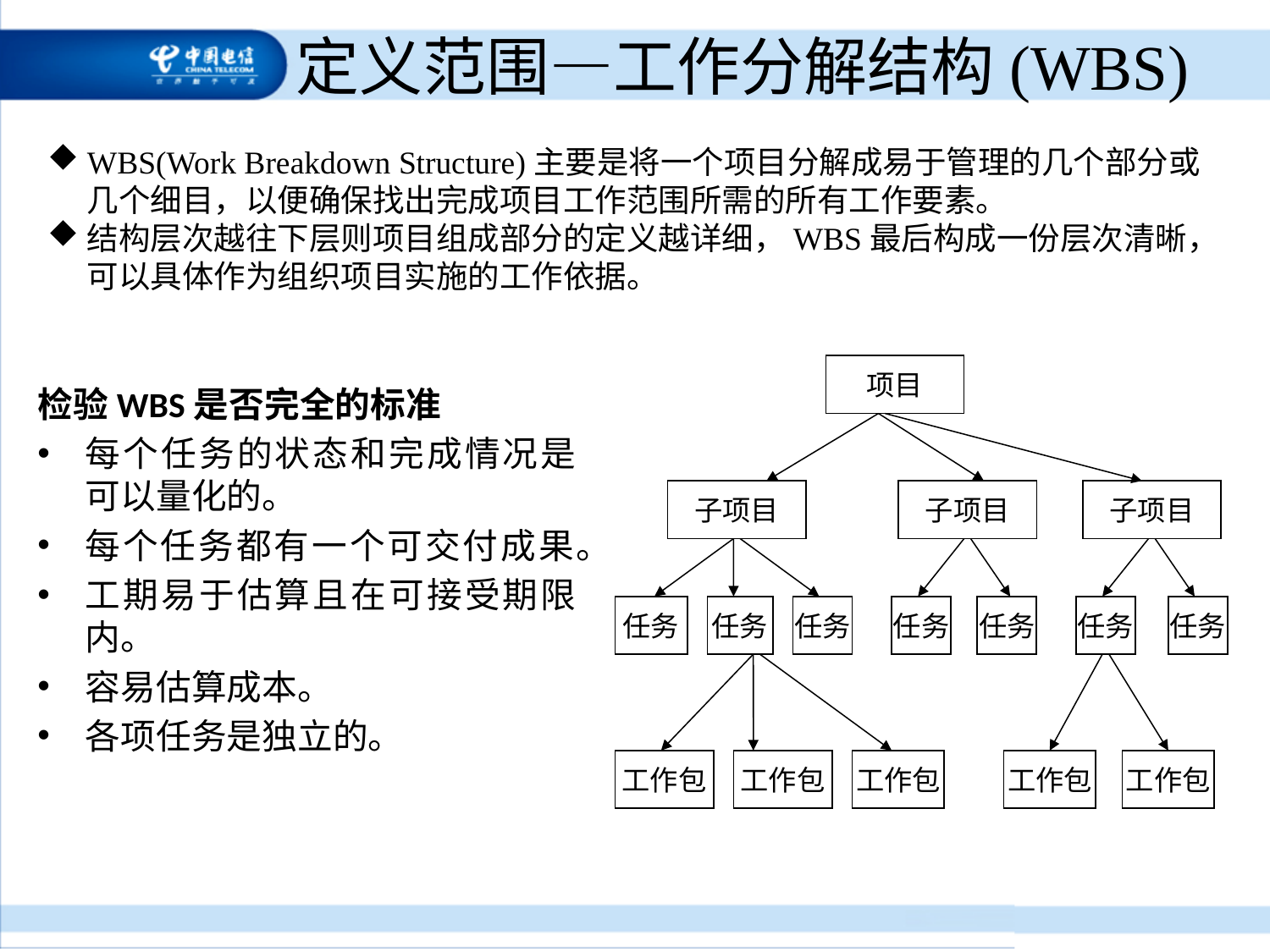

# 定义范围—工作分解结构(WBS)
WBS(Work Breakdown Structure)主要是将一个项目分解成易于管理的几个部分或几个细目，以便确保找出完成项目工作范围所需的所有工作要素。
结构层次越往下层则项目组成部分的定义越详细，WBS最后构成一份层次清晰，可以具体作为组织项目实施的工作依据。
项目

子项目
子项目
子项目

任务
任务
任务
任务
任务
任务
任务

工作包
工作包
工作包
工作包
工作包

检验WBS是否完全的标准
每个任务的状态和完成情况是可以量化的。
每个任务都有一个可交付成果。
工期易于估算且在可接受期限内。
容易估算成本。
各项任务是独立的。